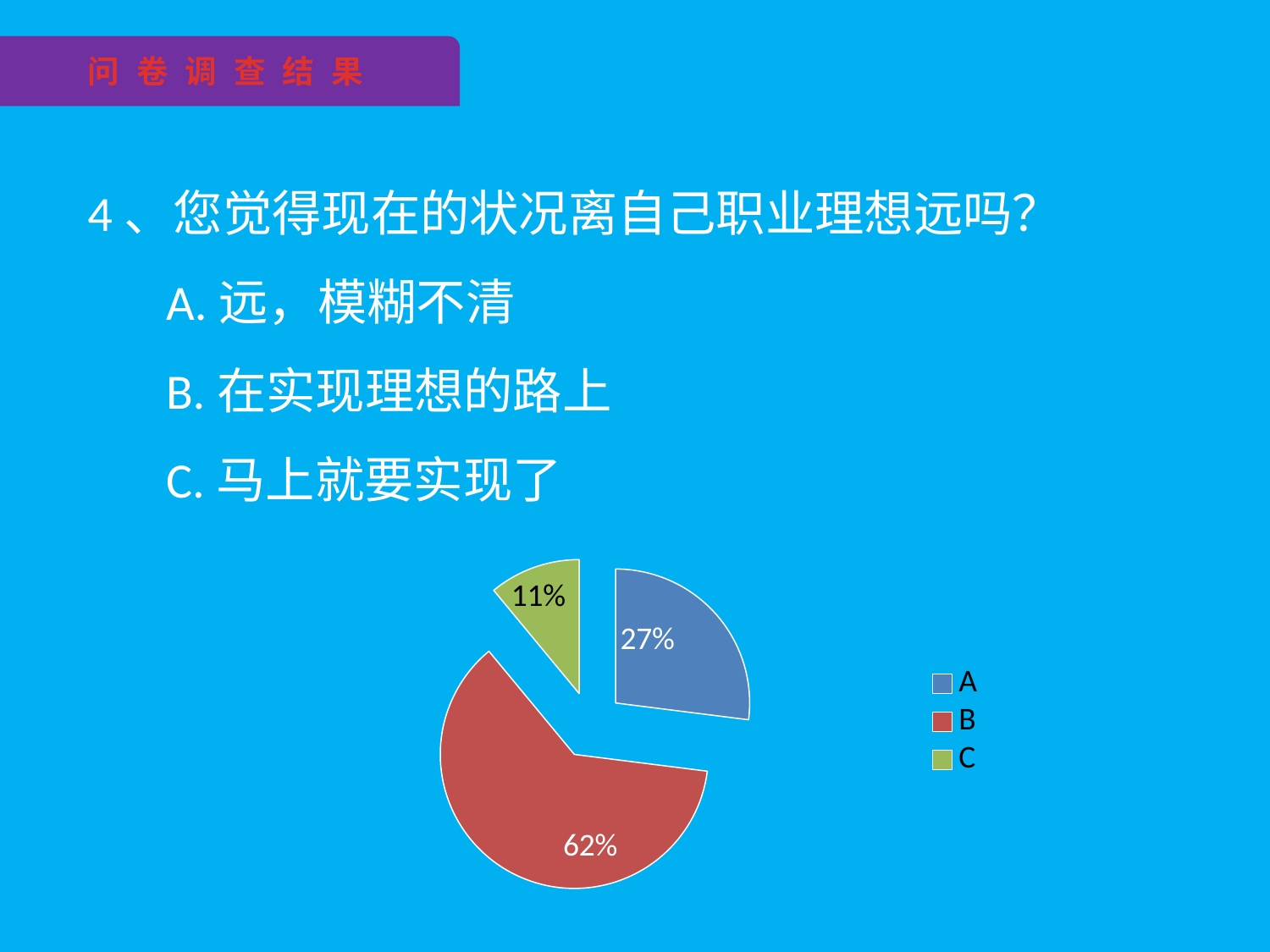

问  卷  调  查  结  果
4、您觉得现在的状况离自己职业理想远吗？
       A.远，模糊不清
       B.在实现理想的路上
       C.马上就要实现了

[unsupported chart]